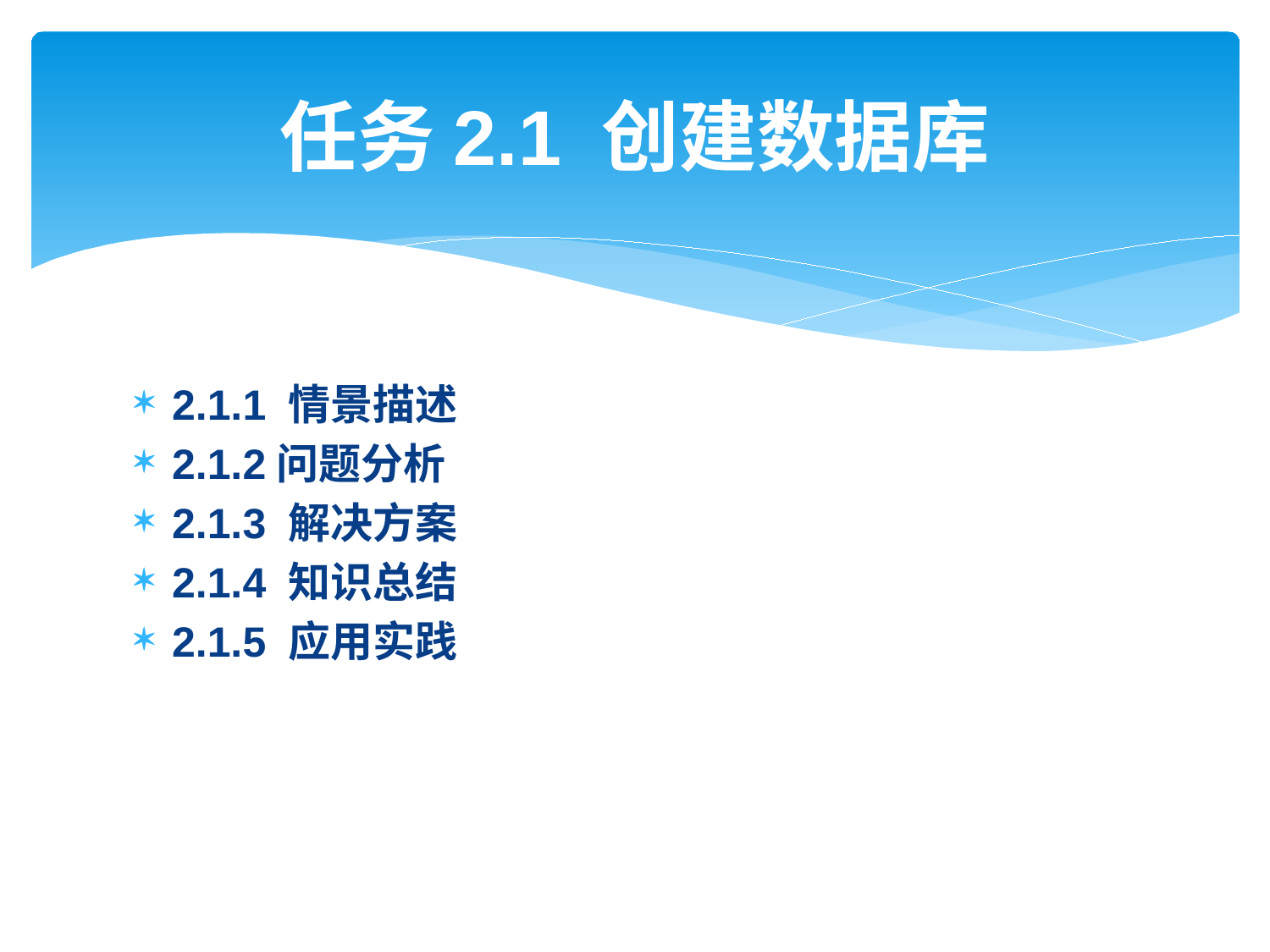

# 任务2.1 创建数据库
2.1.1 情景描述
2.1.2问题分析
2.1.3 解决方案
2.1.4 知识总结
2.1.5 应用实践